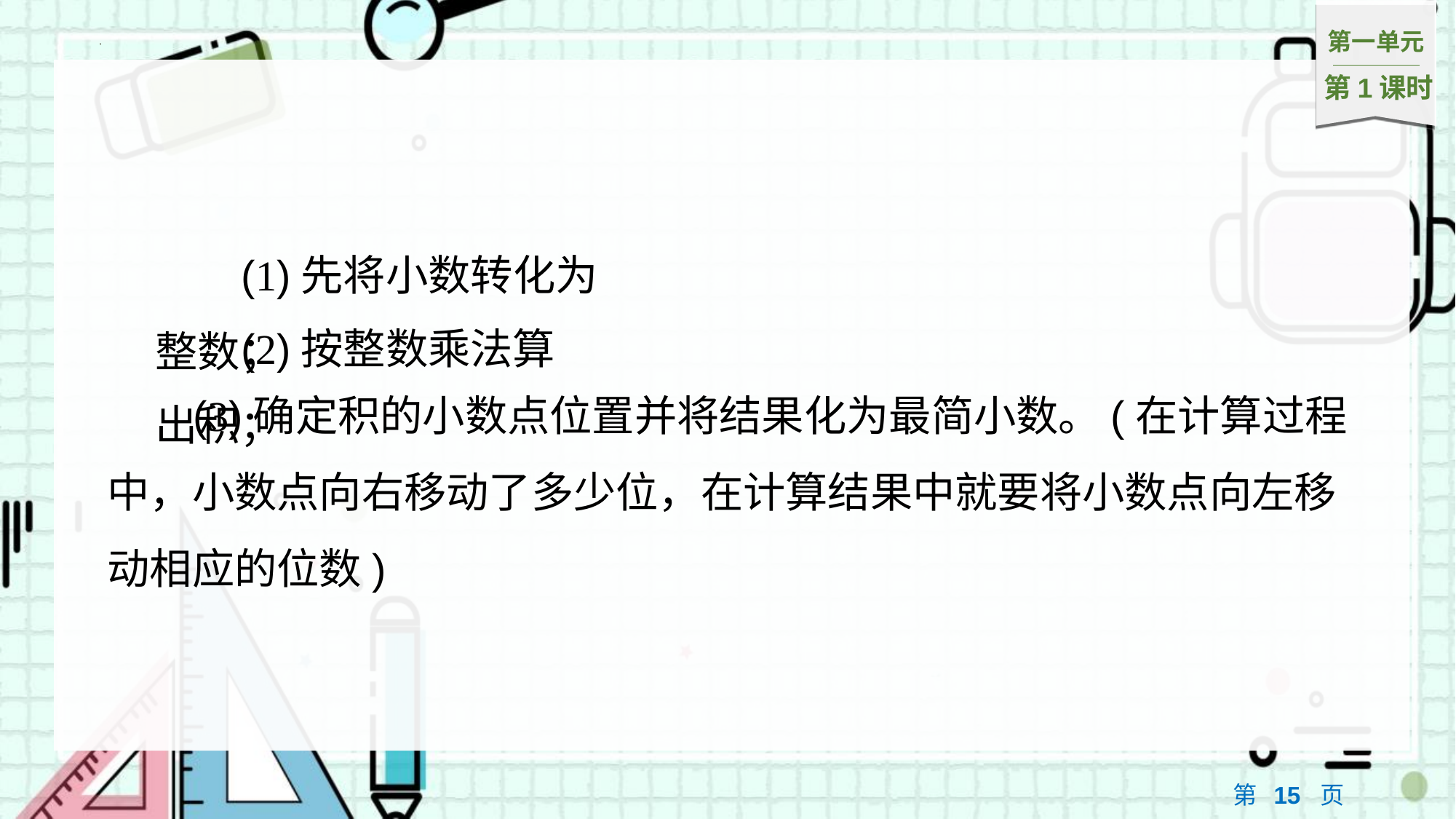

(1)先将小数转化为整数；
(2)按整数乘法算出积；
(3)确定积的小数点位置并将结果化为最简小数。(在计算过程中，小数点向右移动了多少位，在计算结果中就要将小数点向左移动相应的位数)